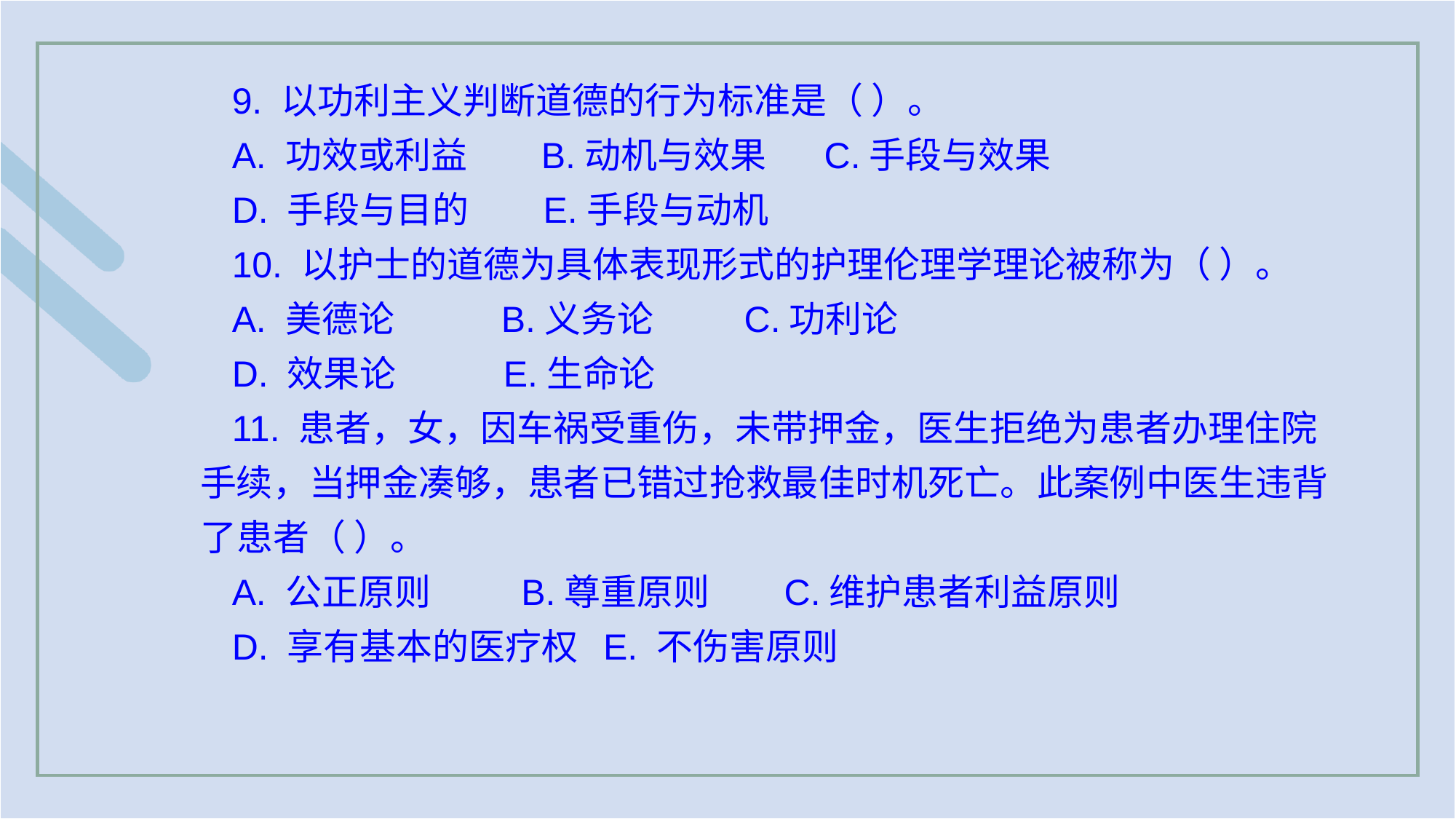

9. 以功利主义判断道德的行为标准是（ ）。
A. 功效或利益        B.动机与效果      C.手段与效果
D. 手段与目的        E.手段与动机
10. 以护士的道德为具体表现形式的护理伦理学理论被称为（ ）。
A. 美德论            B.义务论          C.功利论
D. 效果论            E.生命论
11. 患者，女，因车祸受重伤，未带押金，医生拒绝为患者办理住院手续，当押金凑够，患者已错过抢救最佳时机死亡。此案例中医生违背了患者（ ）。
A. 公正原则          B.尊重原则        C.维护患者利益原则
D. 享有基本的医疗权  E. 不伤害原则